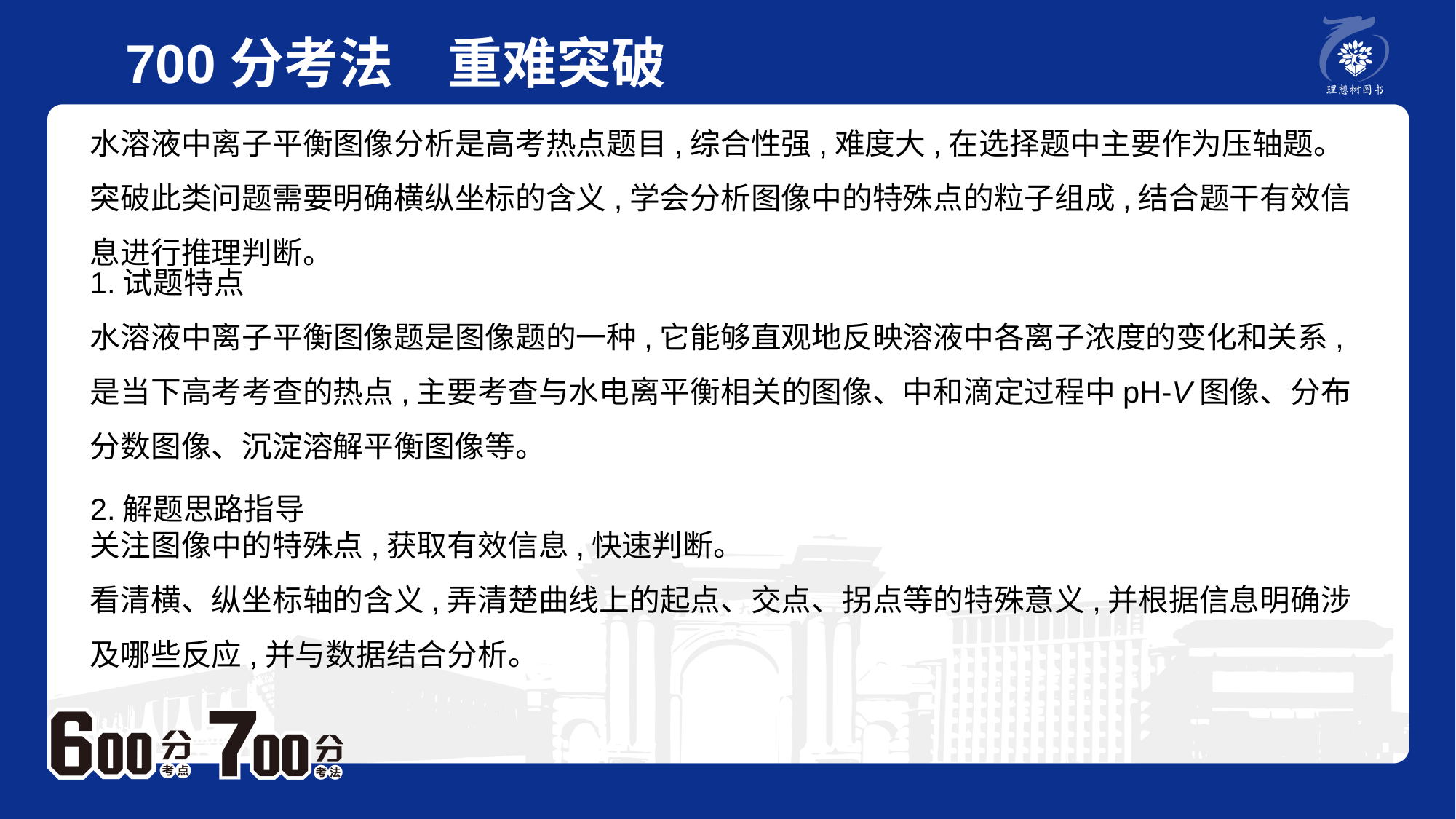

700分考法　重难突破
水溶液中离子平衡图像分析是高考热点题目,综合性强,难度大,在选择题中主要作为压轴题。突破此类问题需要明确横纵坐标的含义,学会分析图像中的特殊点的粒子组成,结合题干有效信息进行推理判断。

1.试题特点水溶液中离子平衡图像题是图像题的一种,它能够直观地反映溶液中各离子浓度的变化和关系,是当下高考考查的热点,主要考查与水电离平衡相关的图像、中和滴定过程中pH-V图像、分布分数图像、沉淀溶解平衡图像等。
2.解题思路指导关注图像中的特殊点,获取有效信息,快速判断。看清横、纵坐标轴的含义,弄清楚曲线上的起点、交点、拐点等的特殊意义,并根据信息明确涉及哪些反应,并与数据结合分析。